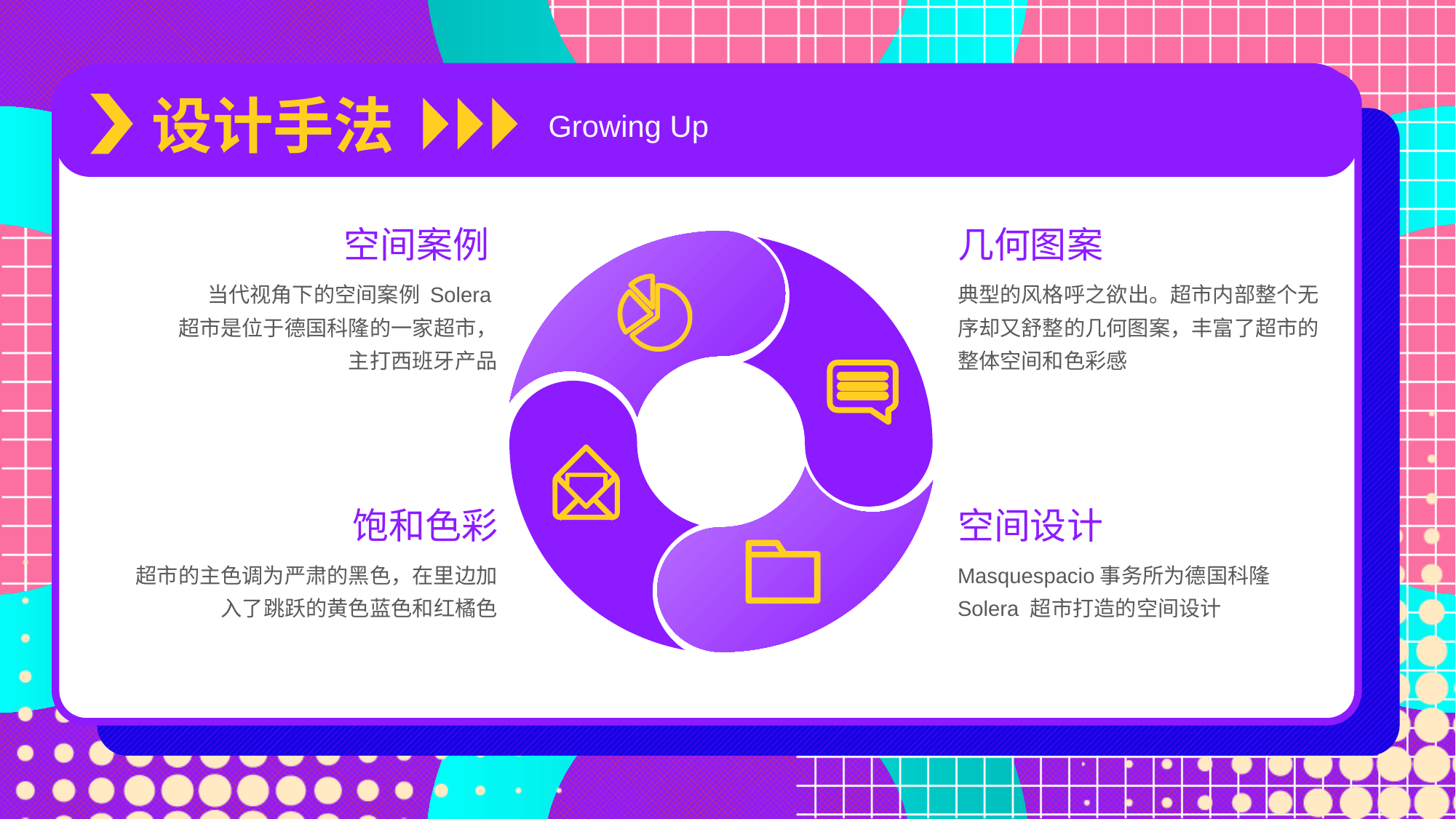

设计手法
Growing Up
空间案例
几何图案

当代视角下的空间案例 Solera  超市是位于德国科隆的一家超市，主打西班牙产品
典型的风格呼之欲出。超市内部整个无序却又舒整的几何图案，丰富了超市的整体空间和色彩感

饱和色彩
空间设计

超市的主色调为严肃的黑色，在里边加入了跳跃的黄色蓝色和红橘色
Masquespacio事务所为德国科隆Solera 超市打造的空间设计